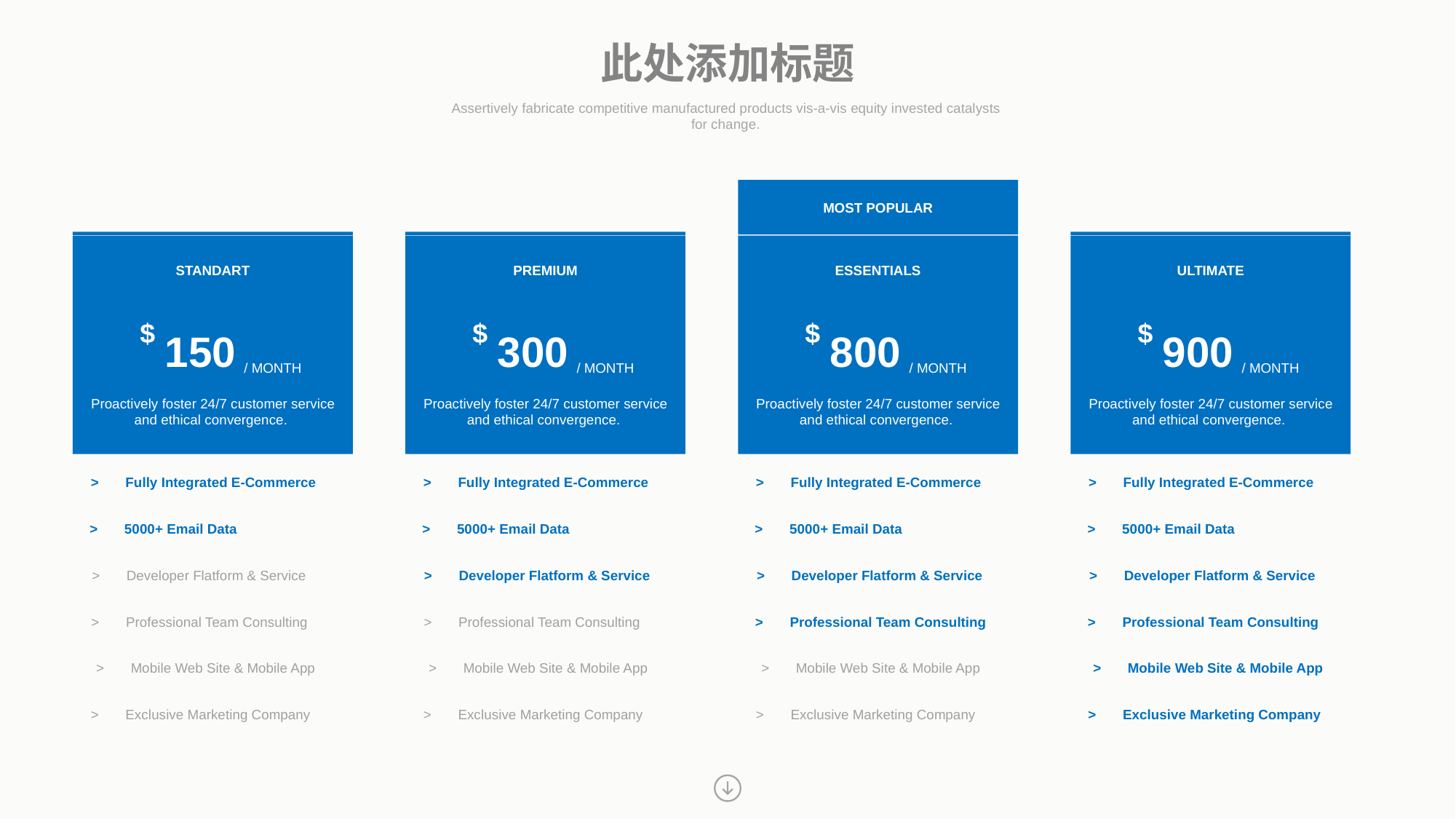

此处添加标题
Assertively fabricate competitive manufactured products vis-a-vis equity invested catalysts
for change.
MOST POPULAR

STANDART
PREMIUM
ESSENTIALS
ULTIMATE
$
150
/ MONTH
$
300
/ MONTH
$
800
/ MONTH
$
900
/ MONTH
Proactively foster 24/7 customer service and ethical convergence.
Proactively foster 24/7 customer service and ethical convergence.
Proactively foster 24/7 customer service and ethical convergence.
Proactively foster 24/7 customer service and ethical convergence.
>       Fully Integrated E-Commerce
>       Fully Integrated E-Commerce
>       Fully Integrated E-Commerce
>       Fully Integrated E-Commerce
>       5000+ Email Data
>       5000+ Email Data
>       5000+ Email Data
>       5000+ Email Data
>       Developer Flatform & Service
>       Developer Flatform & Service
>       Developer Flatform & Service
>       Developer Flatform & Service
>       Professional Team Consulting
>       Professional Team Consulting
>       Professional Team Consulting
>       Professional Team Consulting
>       Mobile Web Site & Mobile App
>       Mobile Web Site & Mobile App
>       Mobile Web Site & Mobile App
>       Mobile Web Site & Mobile App
>       Exclusive Marketing Company
>       Exclusive Marketing Company
>       Exclusive Marketing Company
>       Exclusive Marketing Company